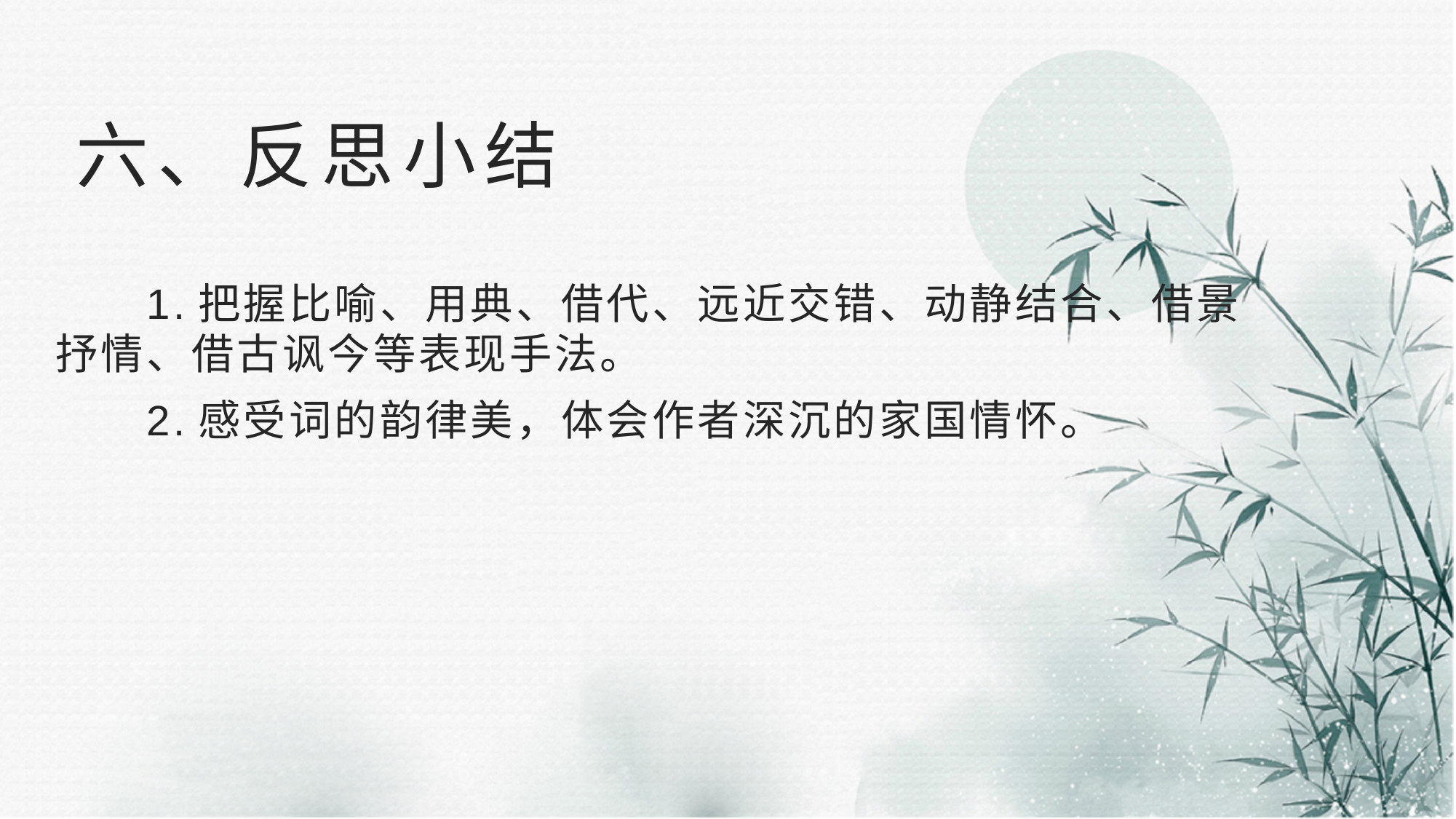

# 六、反思小结
1.把握比喻、用典、借代、远近交错、动静结合、借景抒情、借古讽今等表现手法。
2.感受词的韵律美，体会作者深沉的家国情怀。